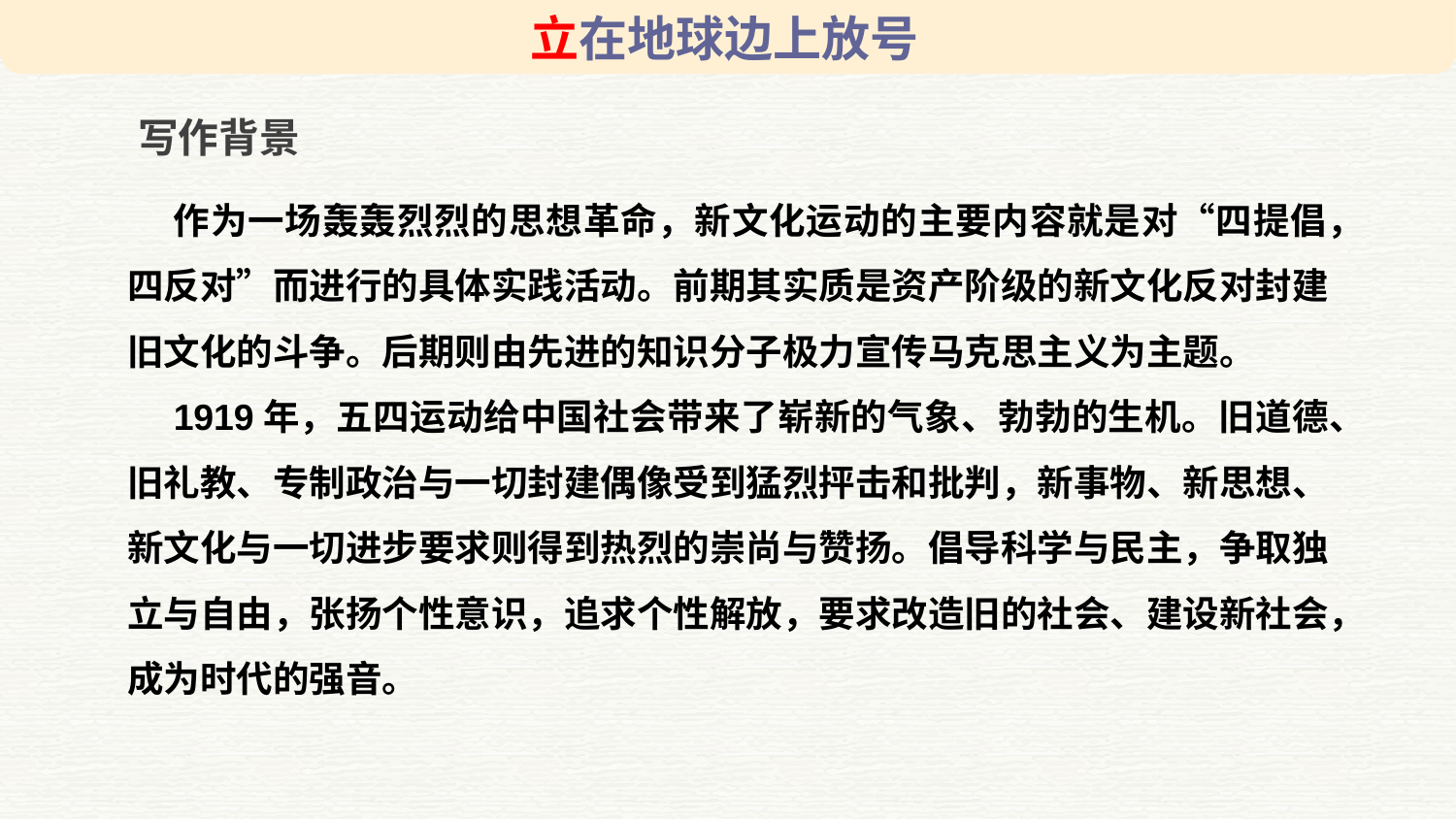

立在地球边上放号
写作背景
作为一场轰轰烈烈的思想革命，新文化运动的主要内容就是对“四提倡，四反对”而进行的具体实践活动。前期其实质是资产阶级的新文化反对封建旧文化的斗争。后期则由先进的知识分子极力宣传马克思主义为主题。
1919年，五四运动给中国社会带来了崭新的气象、勃勃的生机。旧道德、旧礼教、专制政治与一切封建偶像受到猛烈抨击和批判，新事物、新思想、新文化与一切进步要求则得到热烈的崇尚与赞扬。倡导科学与民主，争取独立与自由，张扬个性意识，追求个性解放，要求改造旧的社会、建设新社会，成为时代的强音。